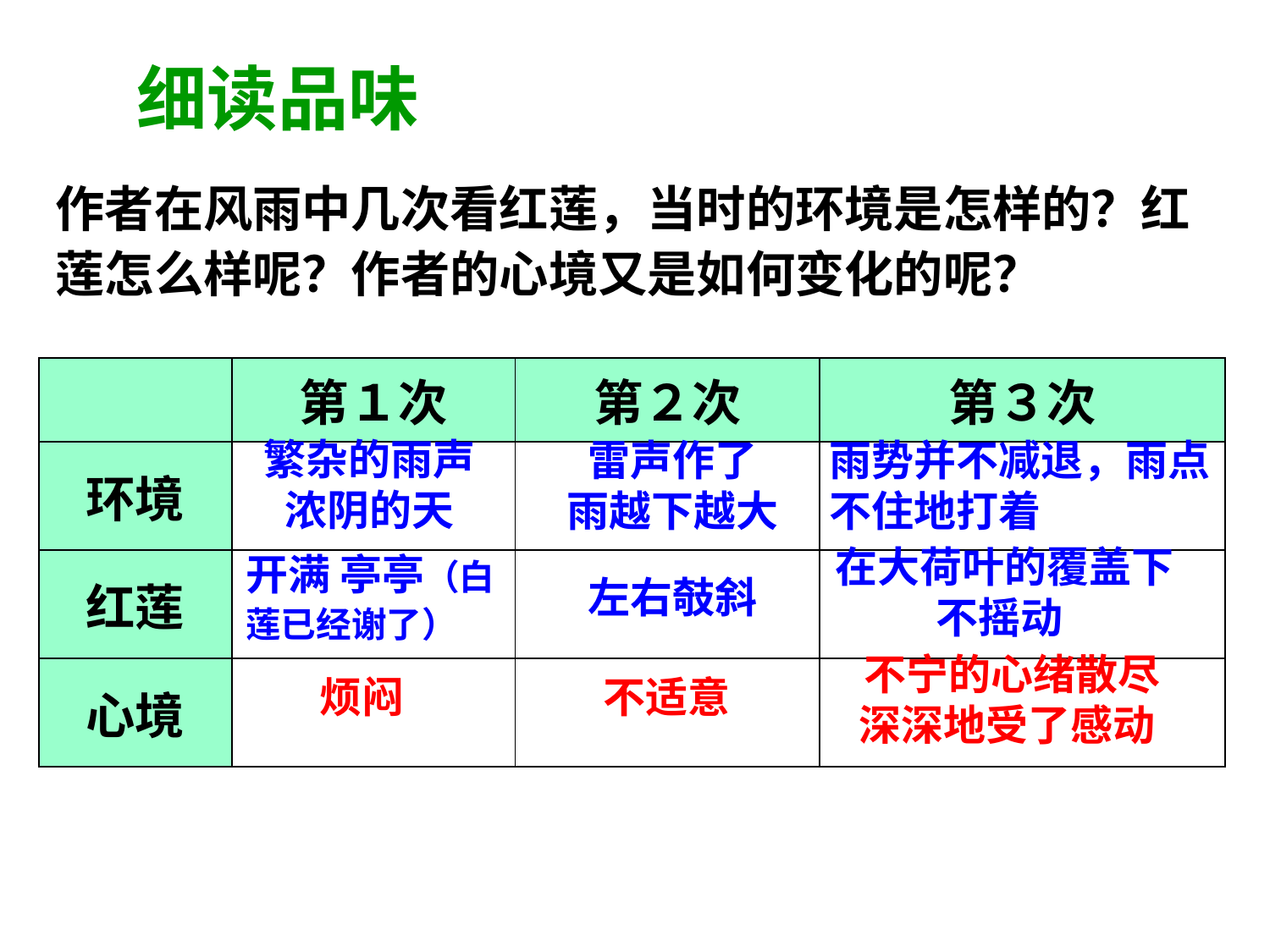

细读品味
作者在风雨中几次看红莲，当时的环境是怎样的？红莲怎么样呢？作者的心境又是如何变化的呢？
|  | 第１次 | 第２次 | 第３次 |
| --- | --- | --- | --- |
| 环境 |  |  |  |
| 红莲 |  |  |  |
| 心境 |  |  |  |
繁杂的雨声
浓阴的天
雷声作了
雨越下越大
雨势并不减退，雨点不住地打着
在大荷叶的覆盖下
不摇动
开满 亭亭（白莲已经谢了）
左右攲斜
不宁的心绪散尽
深深地受了感动
不适意
烦闷